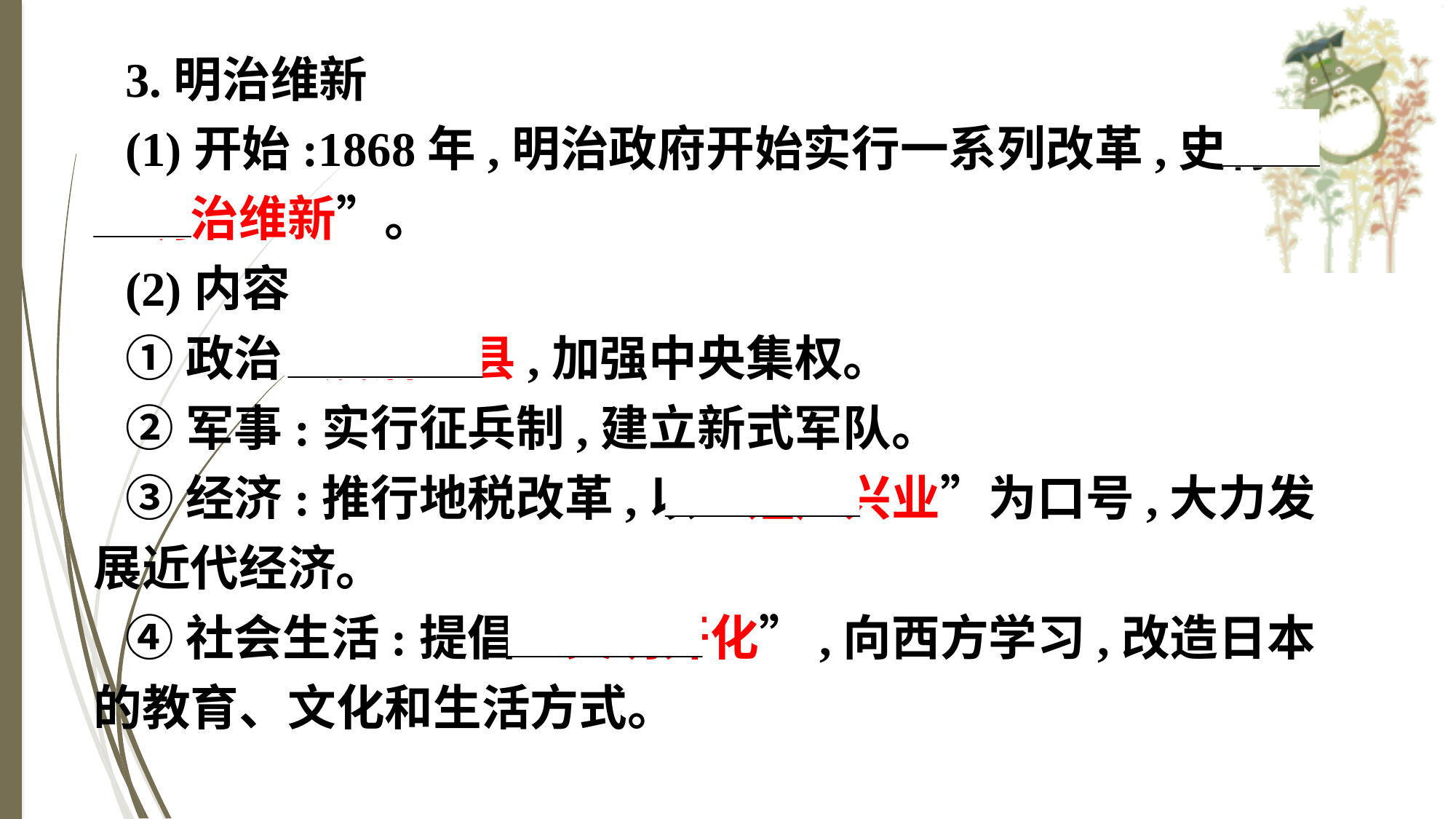

3.明治维新
(1)开始:1868年,明治政府开始实行一系列改革,史称“明治维新”。
(2)内容
①政治:废藩置县,加强中央集权。
②军事:实行征兵制,建立新式军队。
③经济:推行地税改革,以“殖产兴业”为口号,大力发展近代经济。
④社会生活:提倡“文明开化”,向西方学习,改造日本的教育、文化和生活方式。